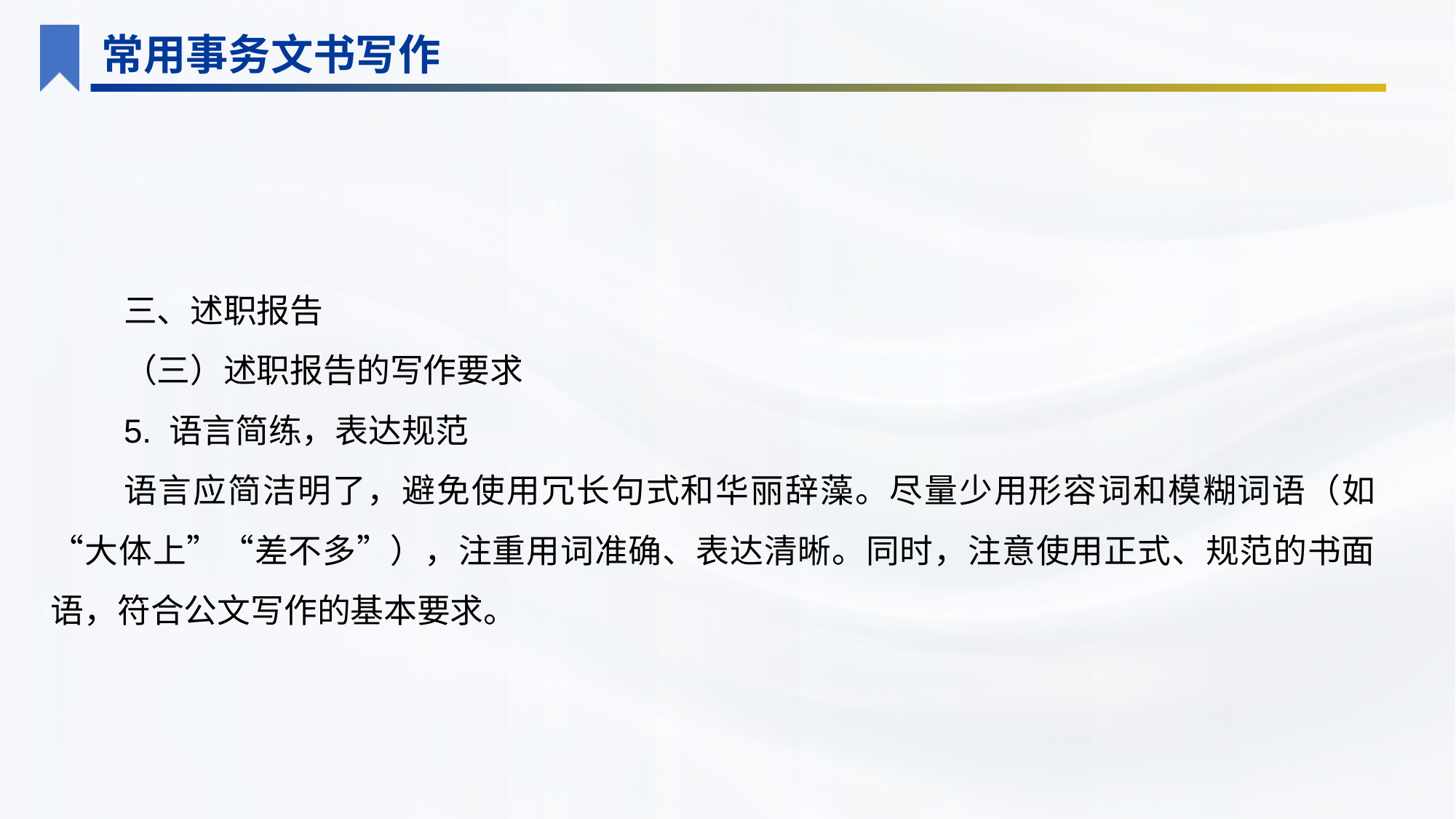

常用事务文书写作
三、述职报告
（三）述职报告的写作要求
5. 语言简练，表达规范
语言应简洁明了，避免使用冗长句式和华丽辞藻。尽量少用形容词和模糊词语（如 “大体上”“差不多”），注重用词准确、表达清晰。同时，注意使用正式、规范的书面语，符合公文写作的基本要求。